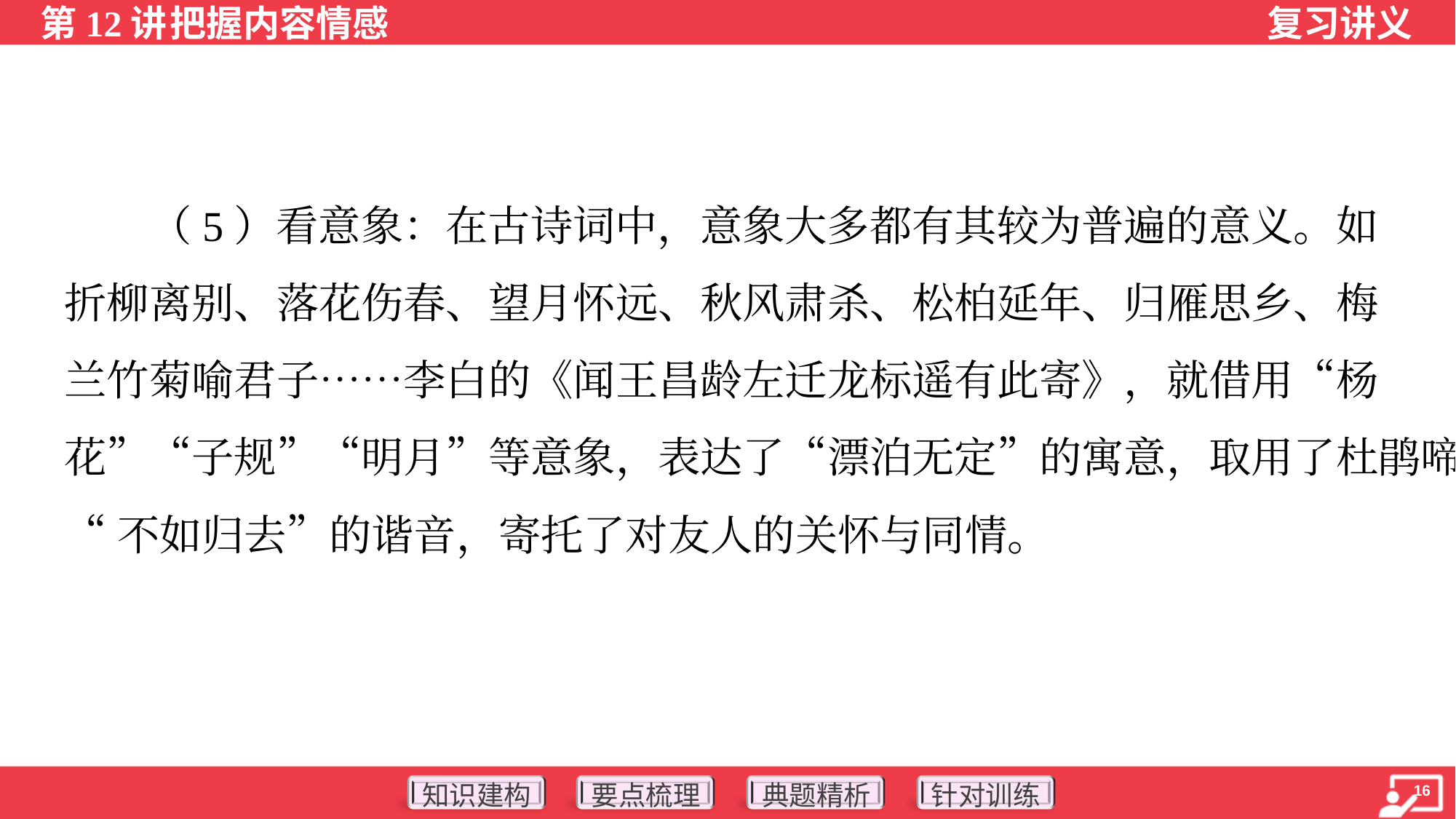

（5）看意象：在古诗词中，意象大多都有其较为普遍的意义。如
折柳离别、落花伤春、望月怀远、秋风肃杀、松柏延年、归雁思乡、梅
兰竹菊喻君子……李白的《闻王昌龄左迁龙标遥有此寄》，就借用“杨
花”“子规”“明月”等意象，表达了“漂泊无定”的寓意，取用了杜鹃啼鸣
“不如归去”的谐音，寄托了对友人的关怀与同情。